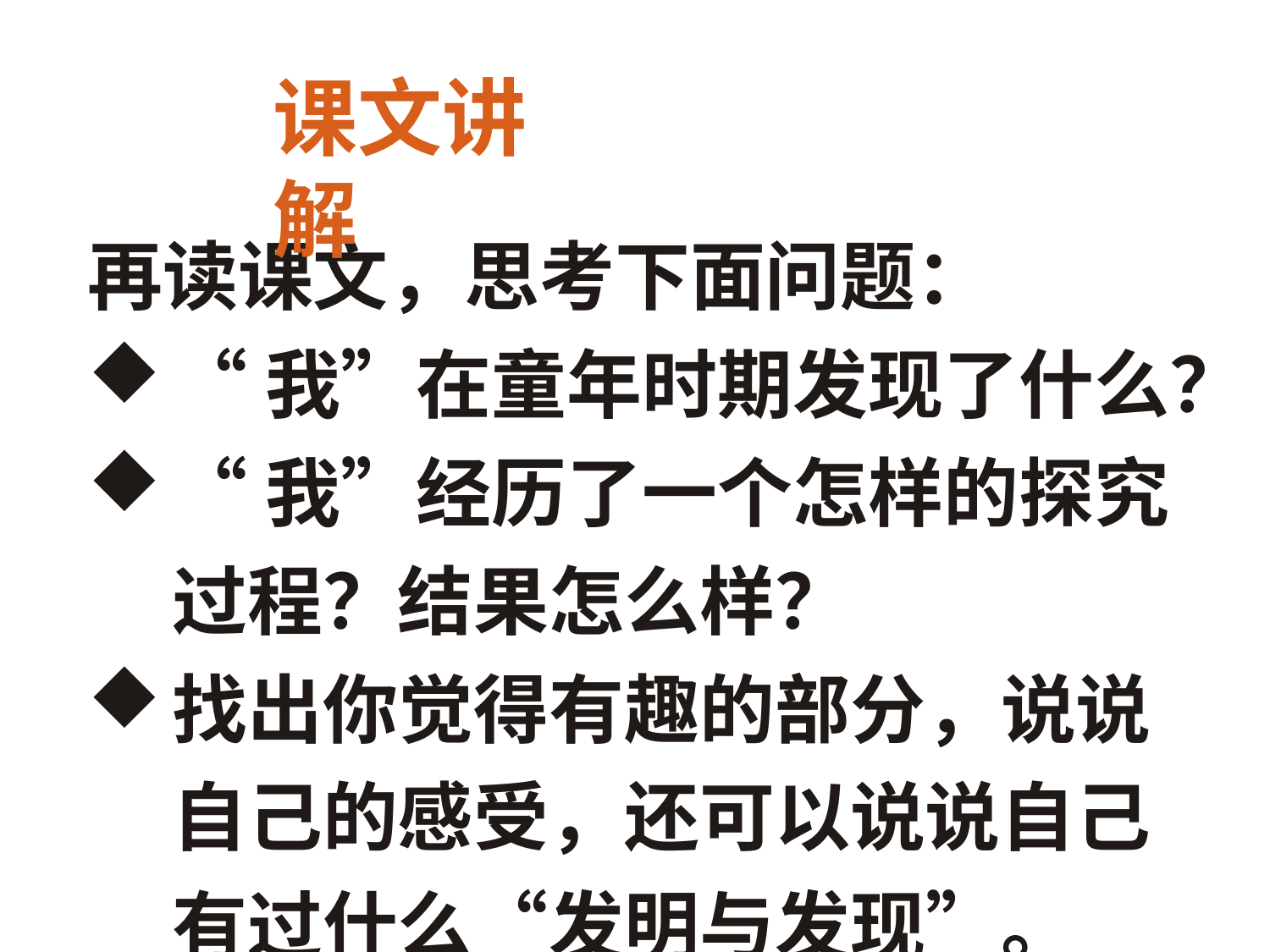

课文讲解
再读课文，思考下面问题：
“我”在童年时期发现了什么？
“我”经历了一个怎样的探究过程？结果怎么样？
找出你觉得有趣的部分，说说自己的感受，还可以说说自己有过什么“发明与发现”。